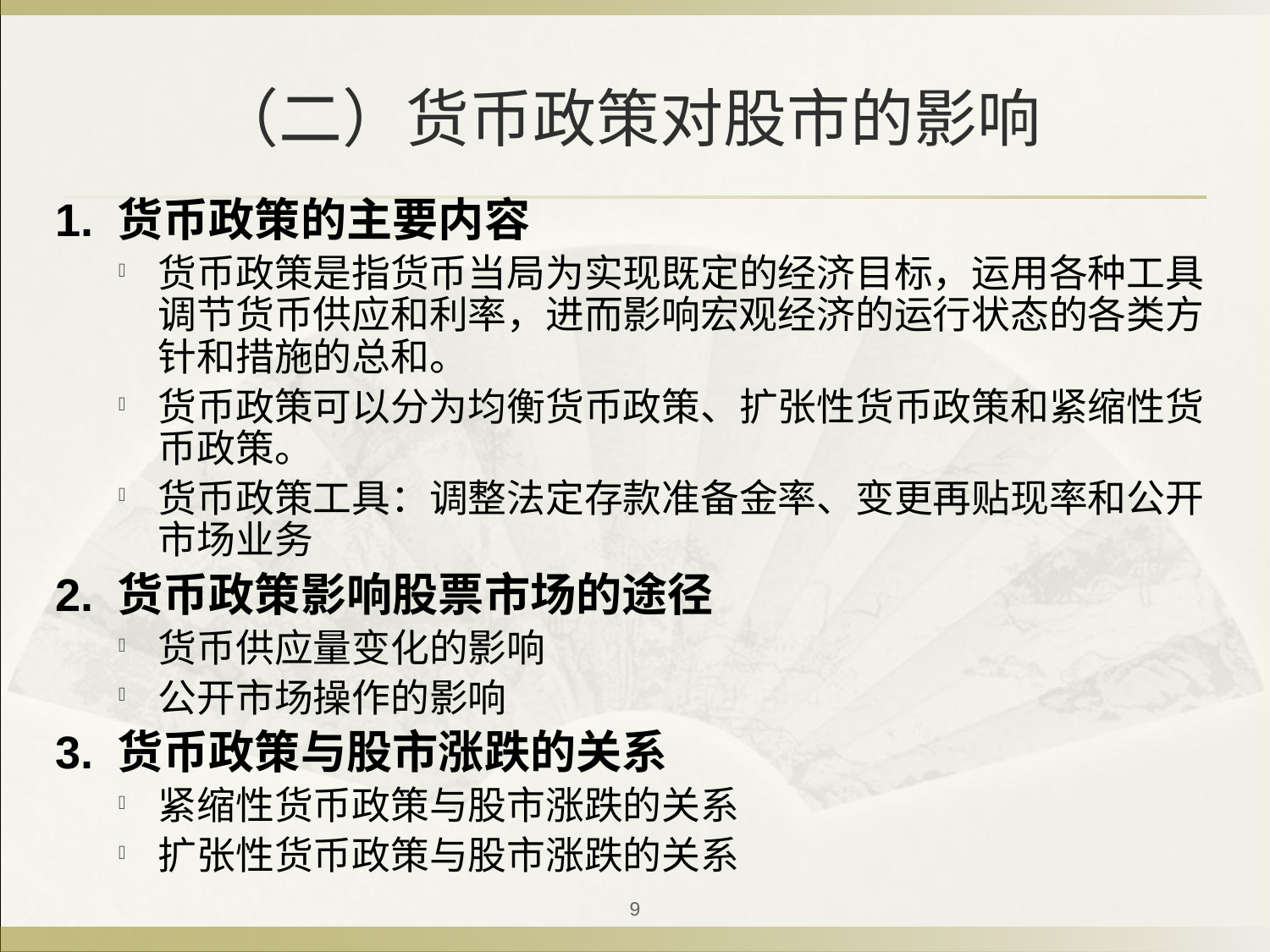

# （二）货币政策对股市的影响
1. 货币政策的主要内容
货币政策是指货币当局为实现既定的经济目标，运用各种工具调节货币供应和利率，进而影响宏观经济的运行状态的各类方针和措施的总和。
货币政策可以分为均衡货币政策、扩张性货币政策和紧缩性货币政策。
货币政策工具：调整法定存款准备金率、变更再贴现率和公开市场业务
2. 货币政策影响股票市场的途径
货币供应量变化的影响
公开市场操作的影响
3. 货币政策与股市涨跌的关系
紧缩性货币政策与股市涨跌的关系
扩张性货币政策与股市涨跌的关系
9